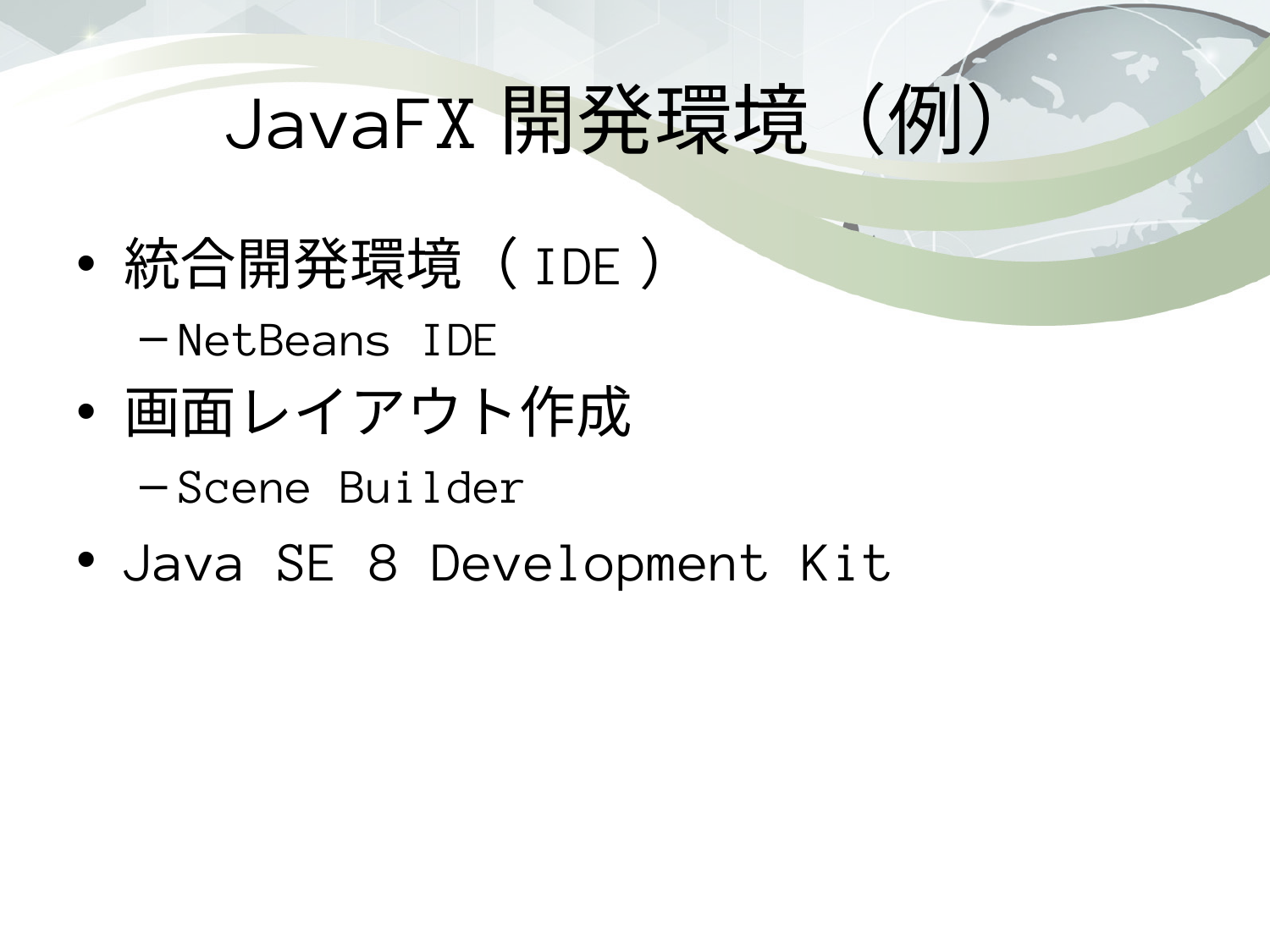

# JavaFX開発環境（例）
統合開発環境（IDE）
NetBeans IDE
画面レイアウト作成
Scene Builder
Java SE 8 Development Kit